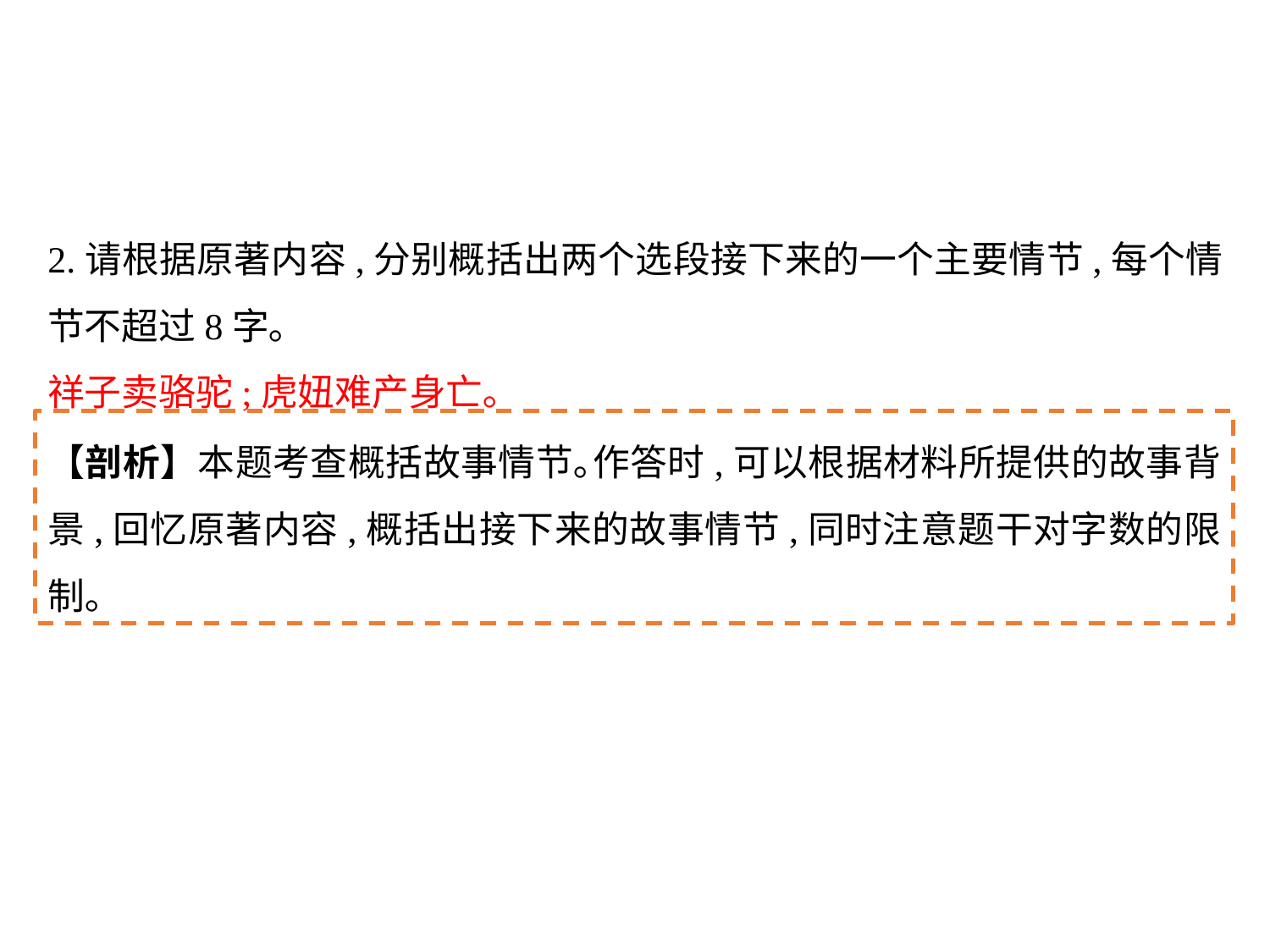

2.请根据原著内容,分别概括出两个选段接下来的一个主要情节,每个情节不超过8字｡
祥子卖骆驼;虎妞难产身亡｡
【剖析】本题考查概括故事情节｡作答时,可以根据材料所提供的故事背景,回忆原著内容,概括出接下来的故事情节,同时注意题干对字数的限制｡